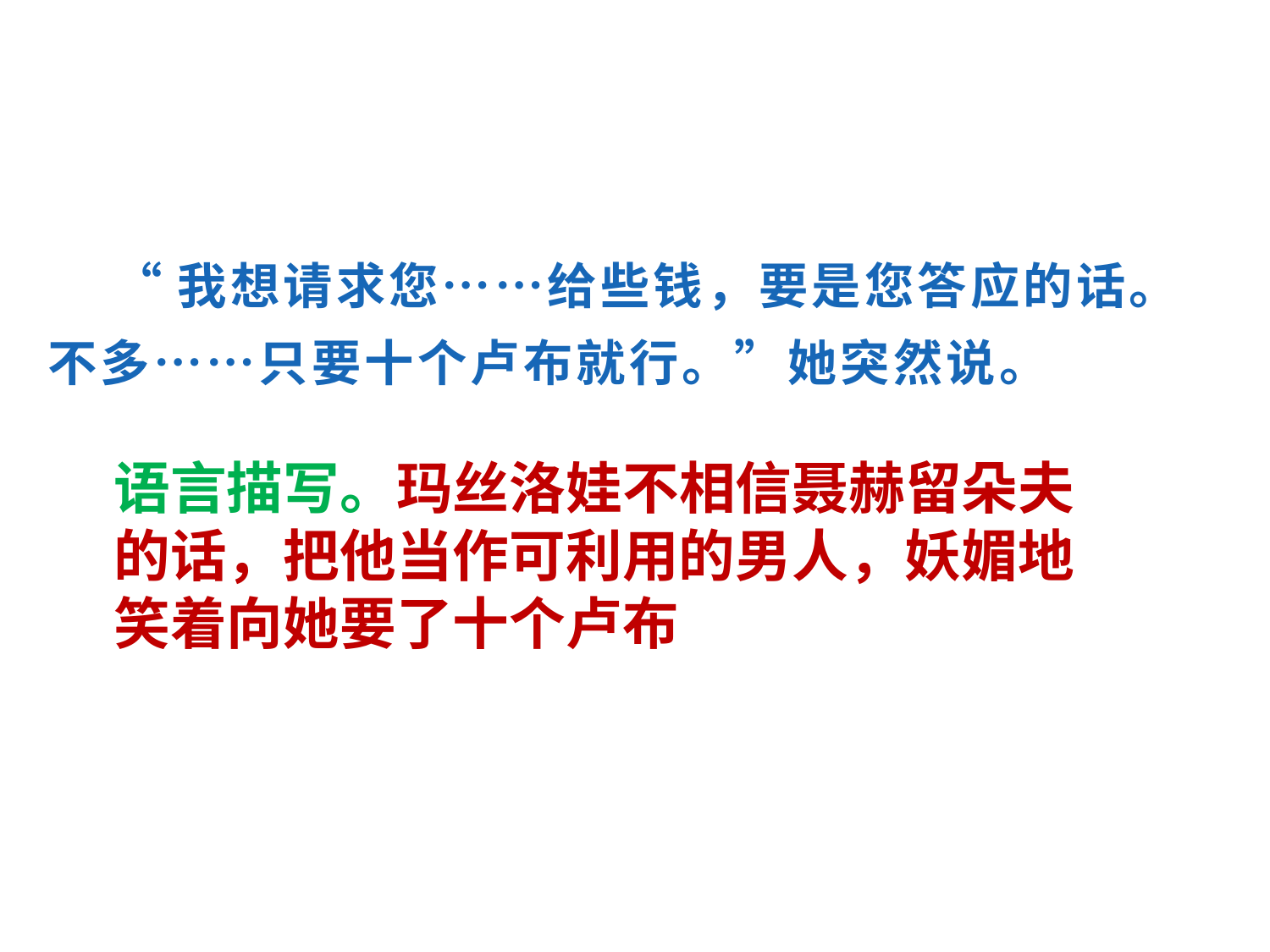

“我想请求您……给些钱，要是您答应的话。不多……只要十个卢布就行。”她突然说。

语言描写。玛丝洛娃不相信聂赫留朵夫的话，把他当作可利用的男人，妖媚地笑着向她要了十个卢布